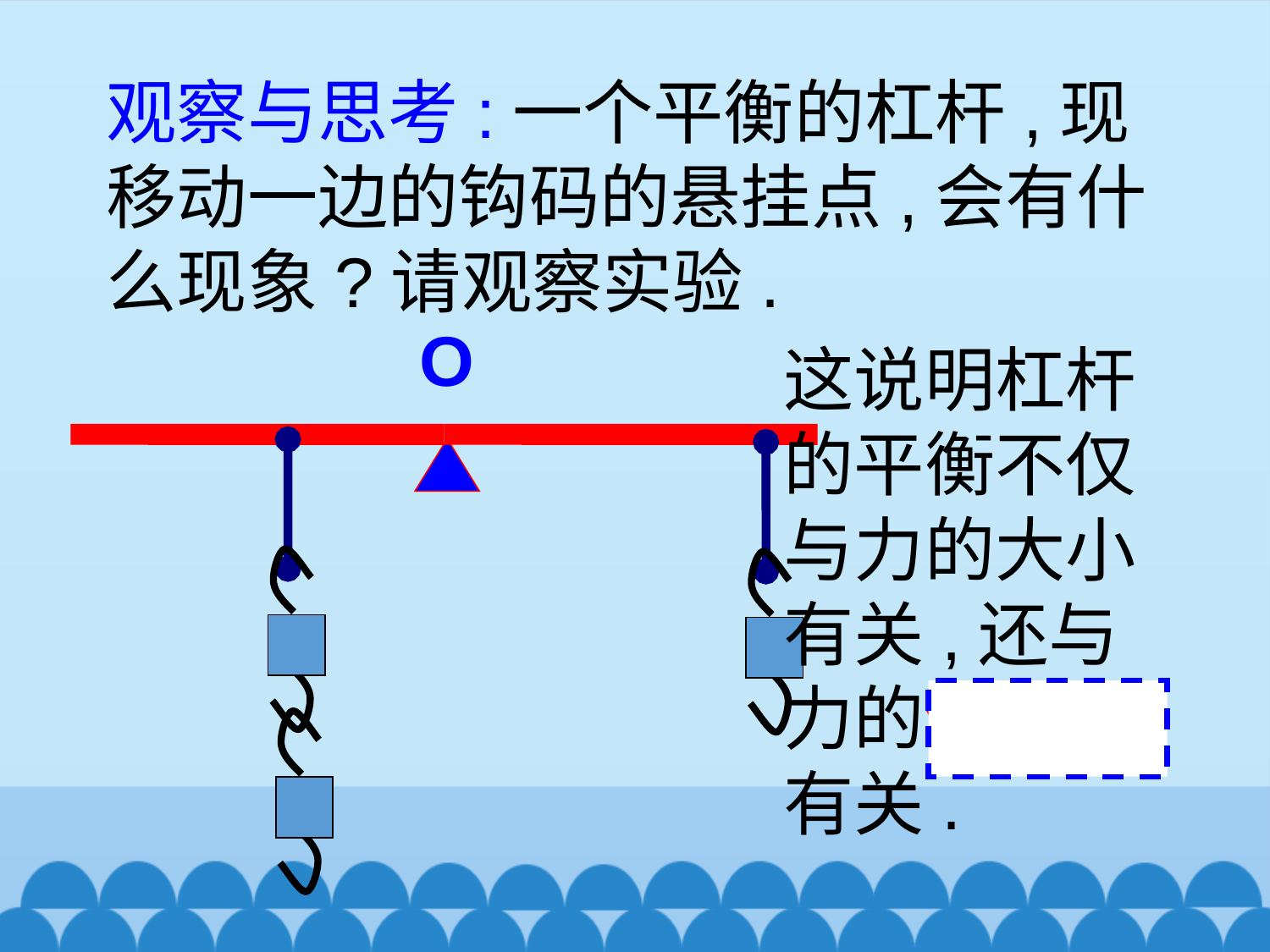

观察与思考:一个平衡的杠杆,现移动一边的钩码的悬挂点,会有什么现象?请观察实验.
O
这说明杠杆的平衡不仅与力的大小有关,还与力的作用点有关.